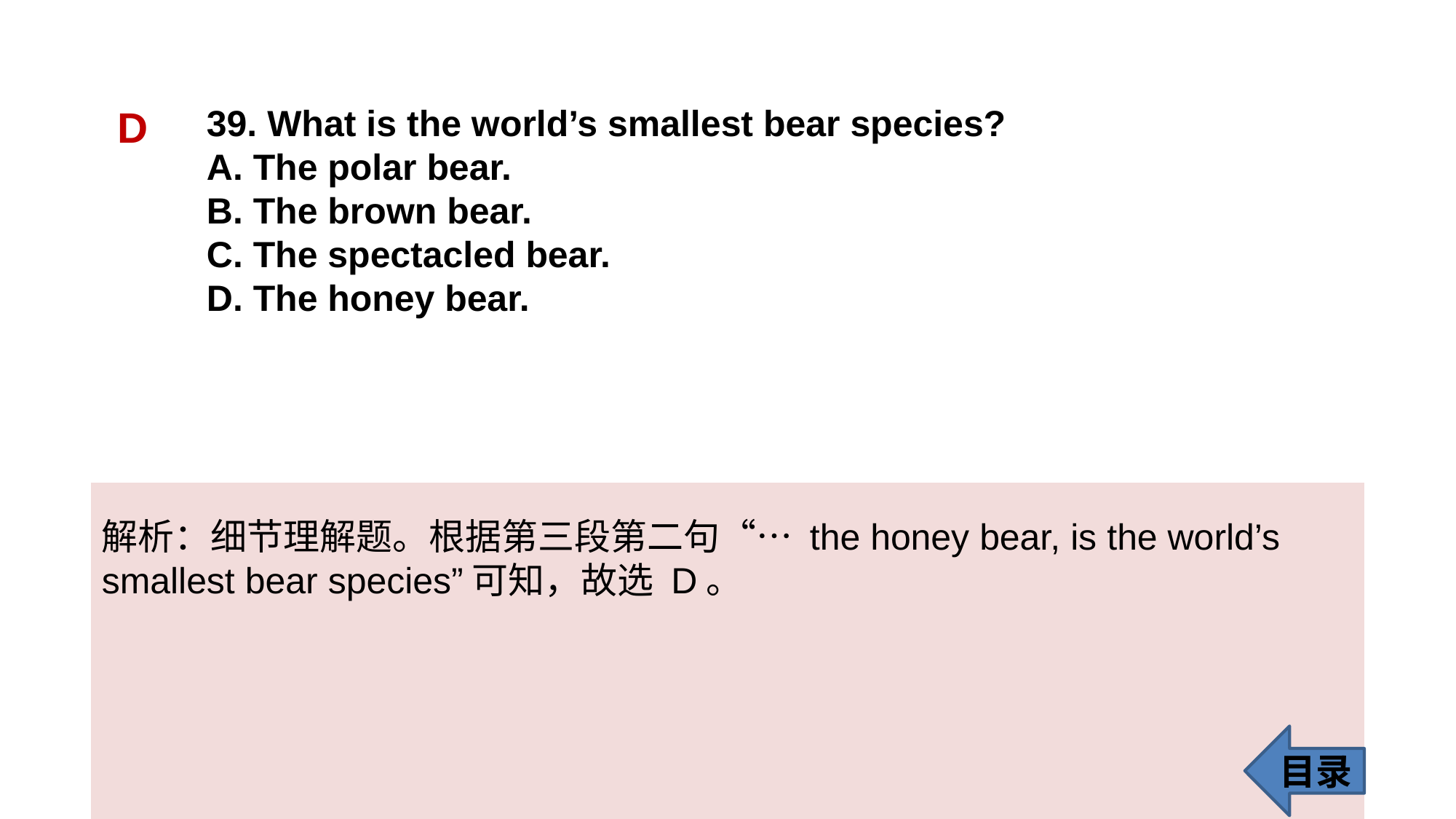

D
39. What is the world’s smallest bear species?
A. The polar bear.
B. The brown bear.
C. The spectacled bear.
D. The honey bear.

解析：细节理解题。根据第三段第二句“… the honey bear, is the world’s
smallest bear species”可知，故选 D。
目录
44